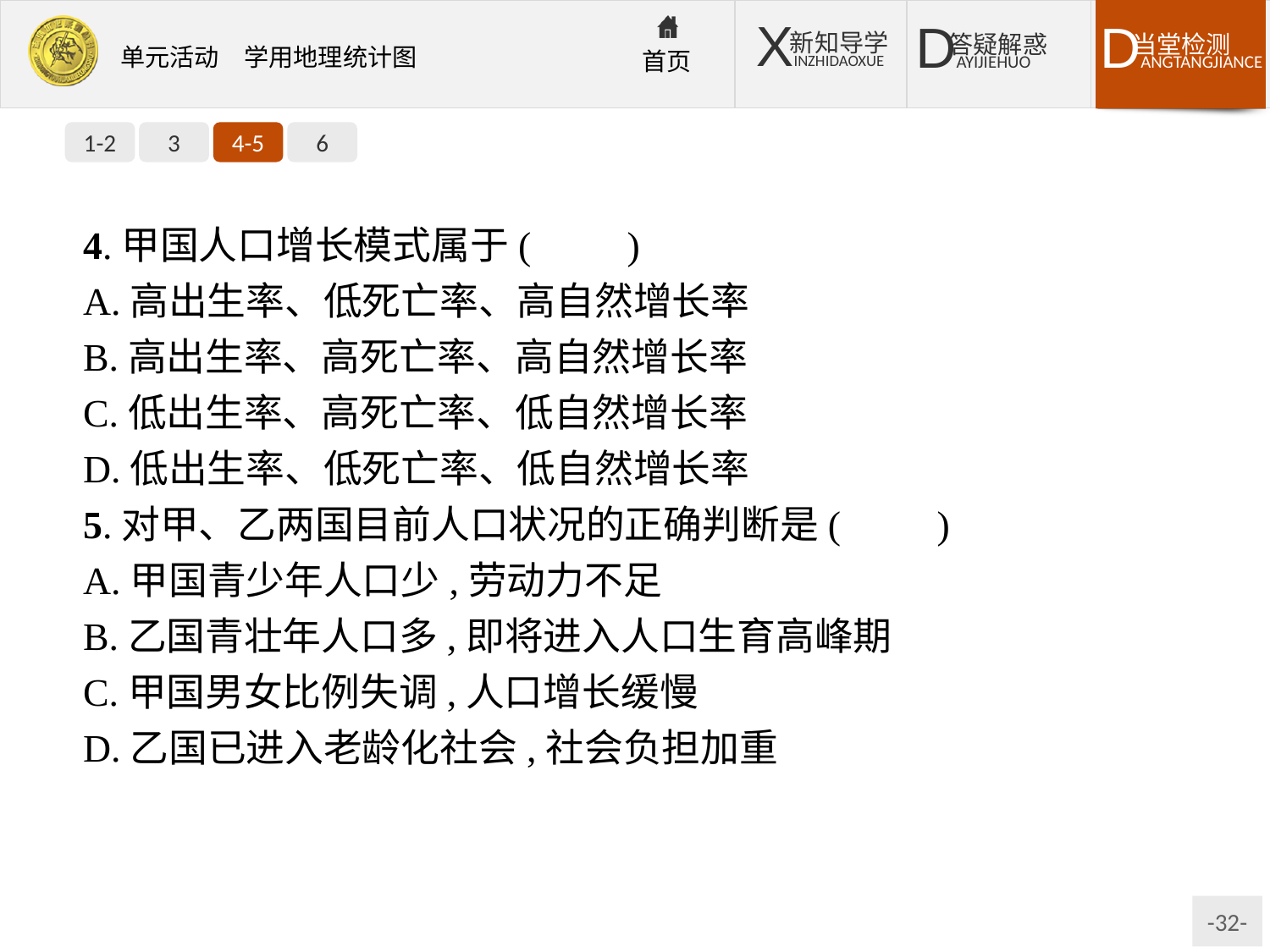

1-2
3
4-5
6
4.甲国人口增长模式属于(　　)
A.高出生率、低死亡率、高自然增长率
B.高出生率、高死亡率、高自然增长率
C.低出生率、高死亡率、低自然增长率
D.低出生率、低死亡率、低自然增长率
5.对甲、乙两国目前人口状况的正确判断是(　　)
A.甲国青少年人口少,劳动力不足
B.乙国青壮年人口多,即将进入人口生育高峰期
C.甲国男女比例失调,人口增长缓慢
D.乙国已进入老龄化社会,社会负担加重